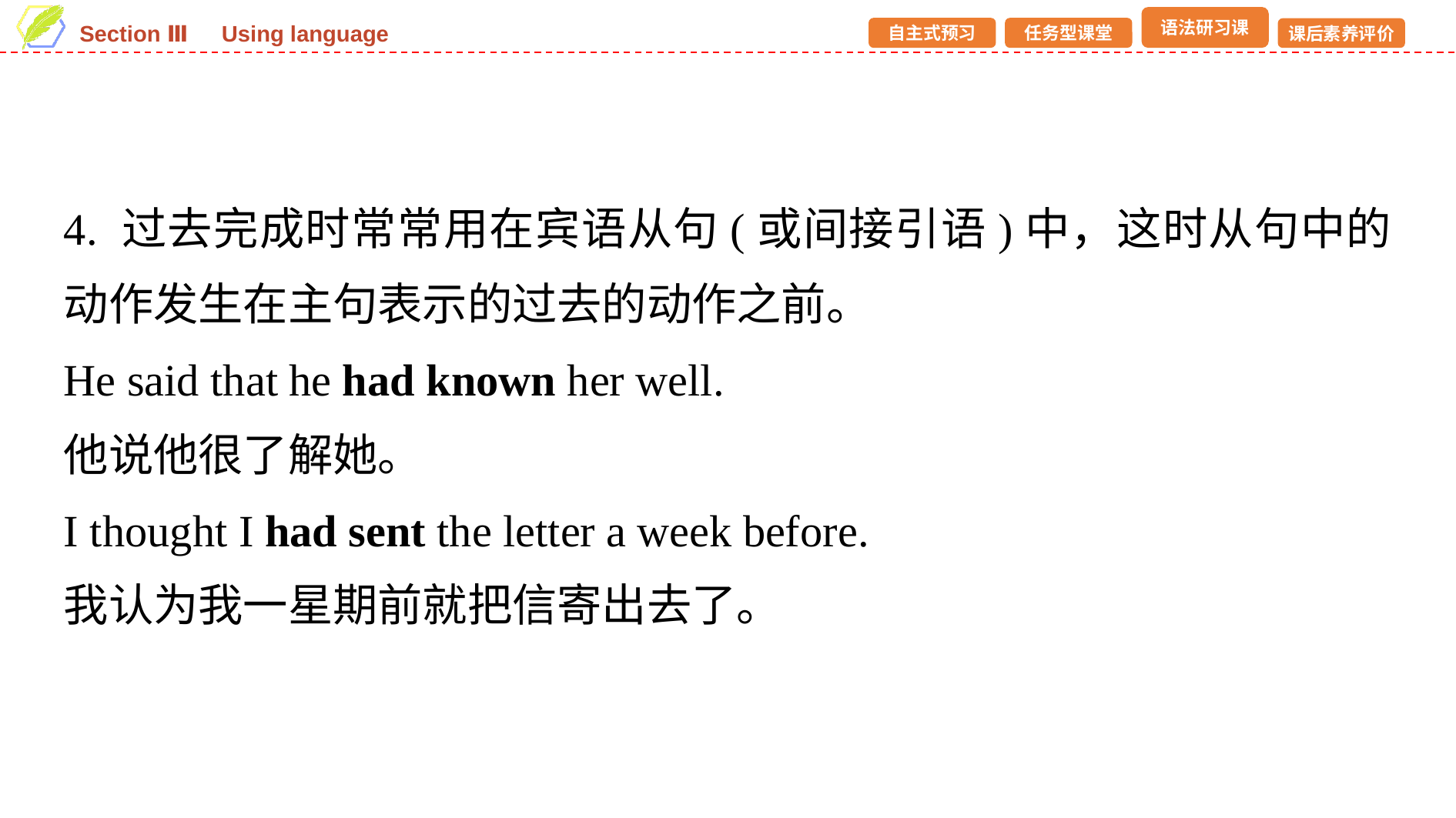

4. 过去完成时常常用在宾语从句(或间接引语)中，这时从句中的动作发生在主句表示的过去的动作之前。
He said that he had known her well.
他说他很了解她。
I thought I had sent the letter a week before.
我认为我一星期前就把信寄出去了。